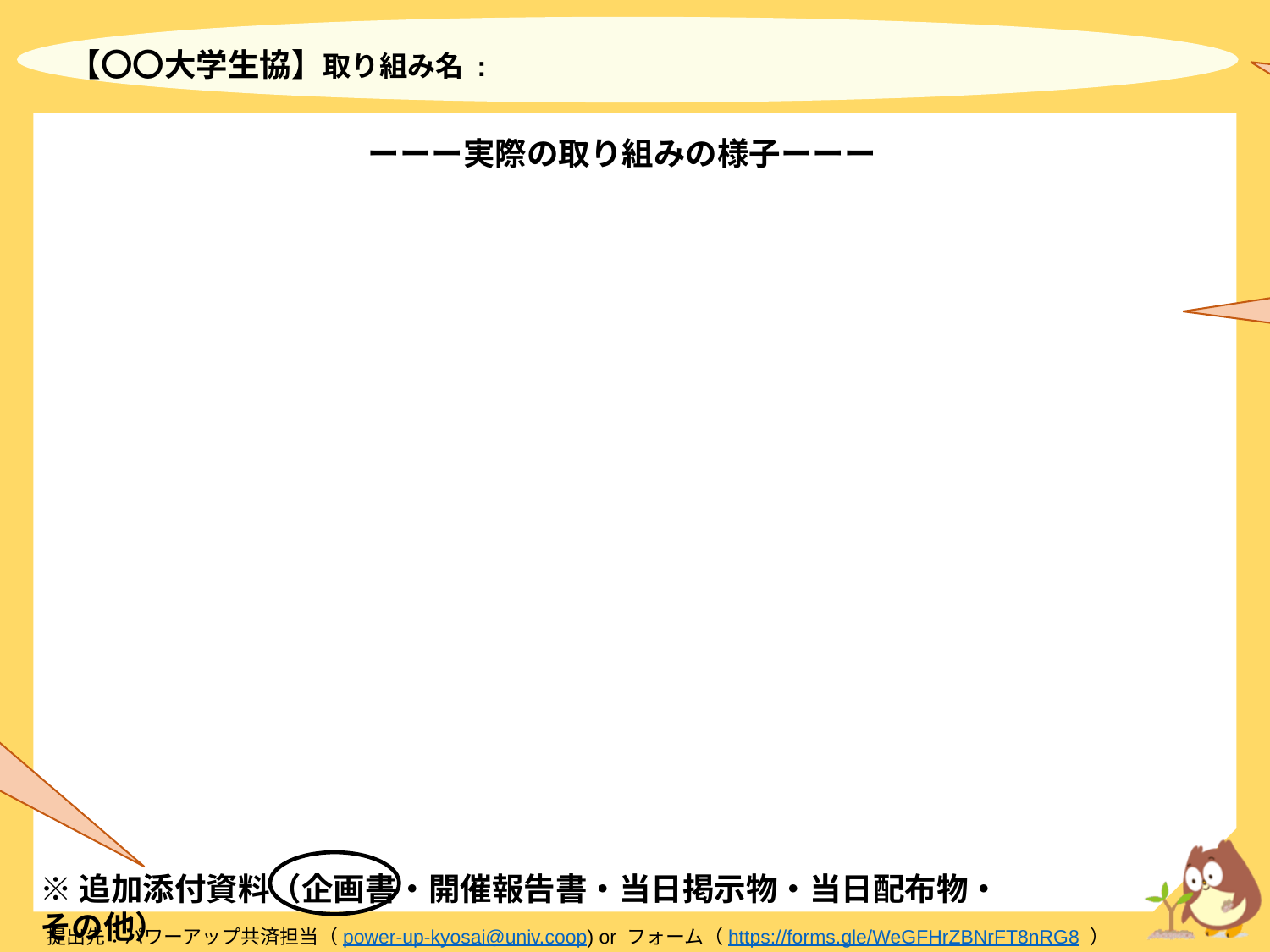

【大学生協名・取り組み名】

こちらの欄には、１枚目と同じで
大学生協名(キャンパス名)と、取り組みの名前を、テキストボックスを編集してお書きください。
【〇〇大学生協】取り組み名 :
ーーー実際の取り組みの様子ーーー
【取り組みの様子】

こちらの欄には、実際の取り組みの様子がわかる写真や、実際の掲示物などを載せてください！
【追加添付資料】

可能であれば、企画書や開催報告書、当日の掲示物や配布資料などもご提供ください。
提出の際、メールに添付もしくはフォームで一緒にアップロードをお願いいたします。
こちらの欄には、添付資料がある場合、該当するものに○を付けてください。

※追加添付資料（企画書・開催報告書・当日掲示物・当日配布物・その他）
提出先：パワーアップ共済担当（power-up-kyosai@univ.coop) or フォーム（https://forms.gle/WeGFHrZBNrFT8nRG8 ）